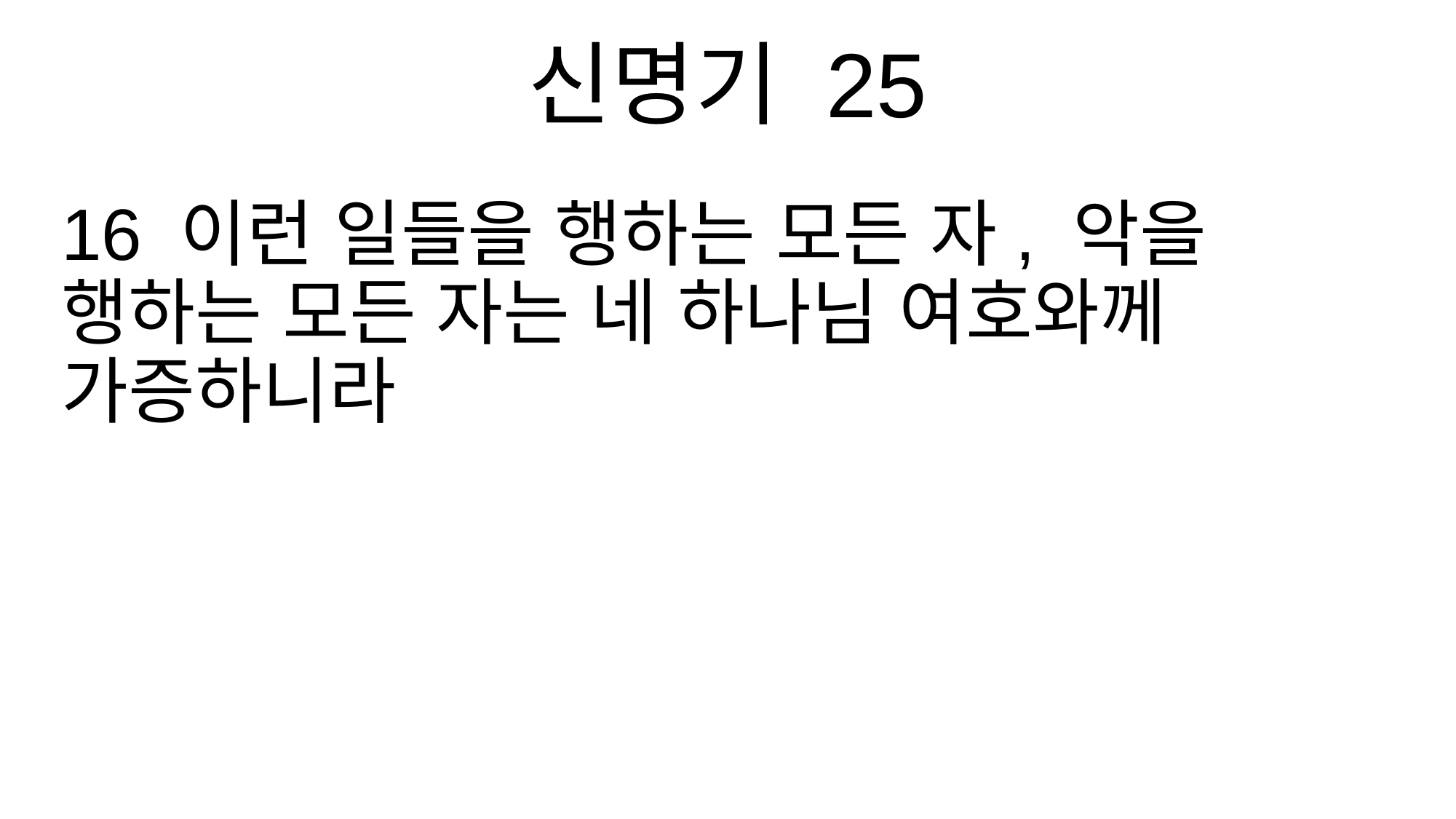

신명기 25
16 이런 일들을 행하는 모든 자, 악을 행하는 모든 자는 네 하나님 여호와께 가증하니라